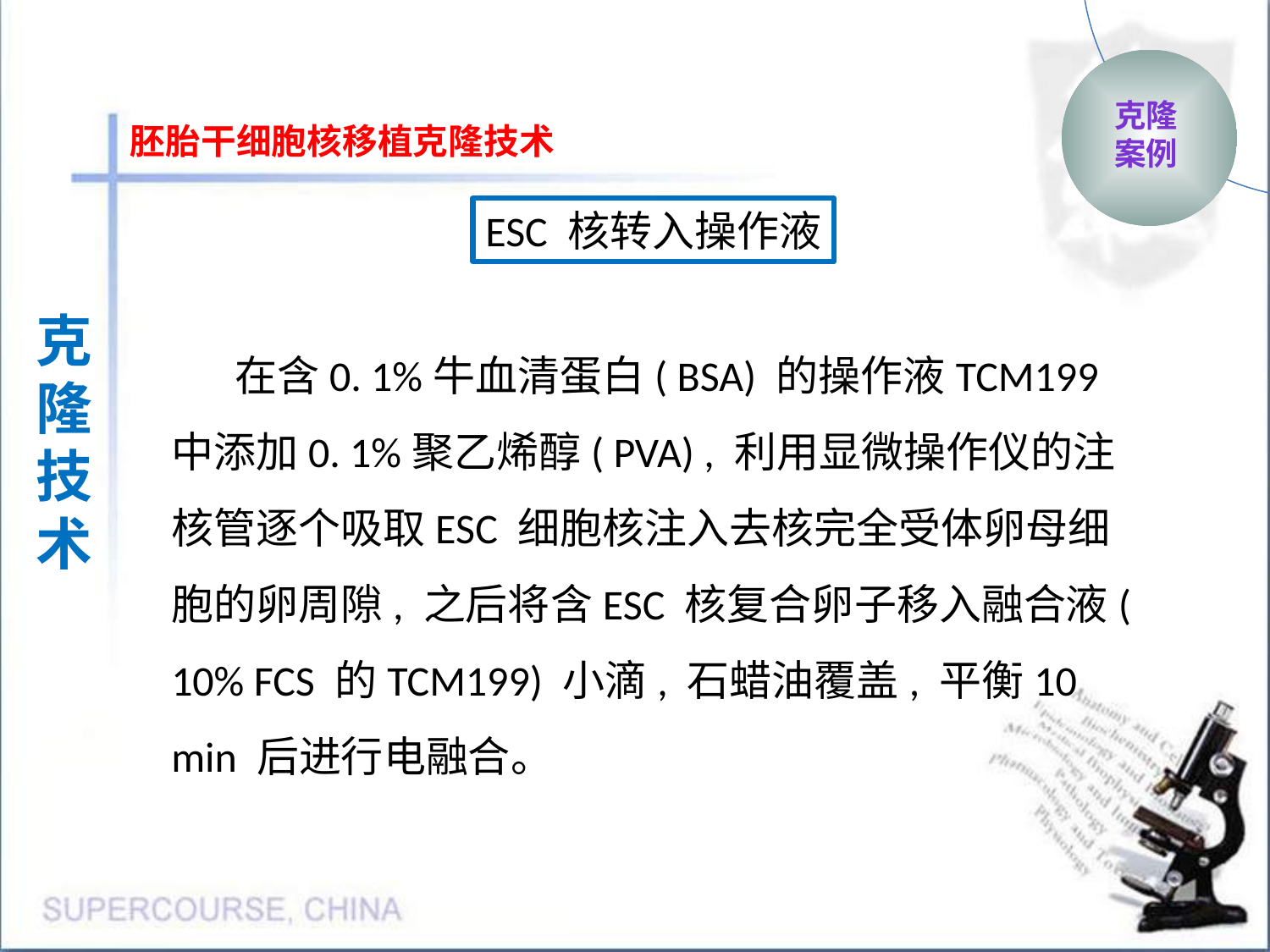

克隆
案例
胚胎干细胞核移植克隆技术
ESC 核转入操作液
克隆
技术
在含0. 1%牛血清蛋白( BSA) 的操作液TCM199 中添加0. 1%聚乙烯醇( PVA) , 利用显微操作仪的注核管逐个吸取ESC 细胞核注入去核完全受体卵母细胞的卵周隙, 之后将含ESC 核复合卵子移入融合液( 10% FCS 的TCM199) 小滴, 石蜡油覆盖, 平衡10 min 后进行电融合。